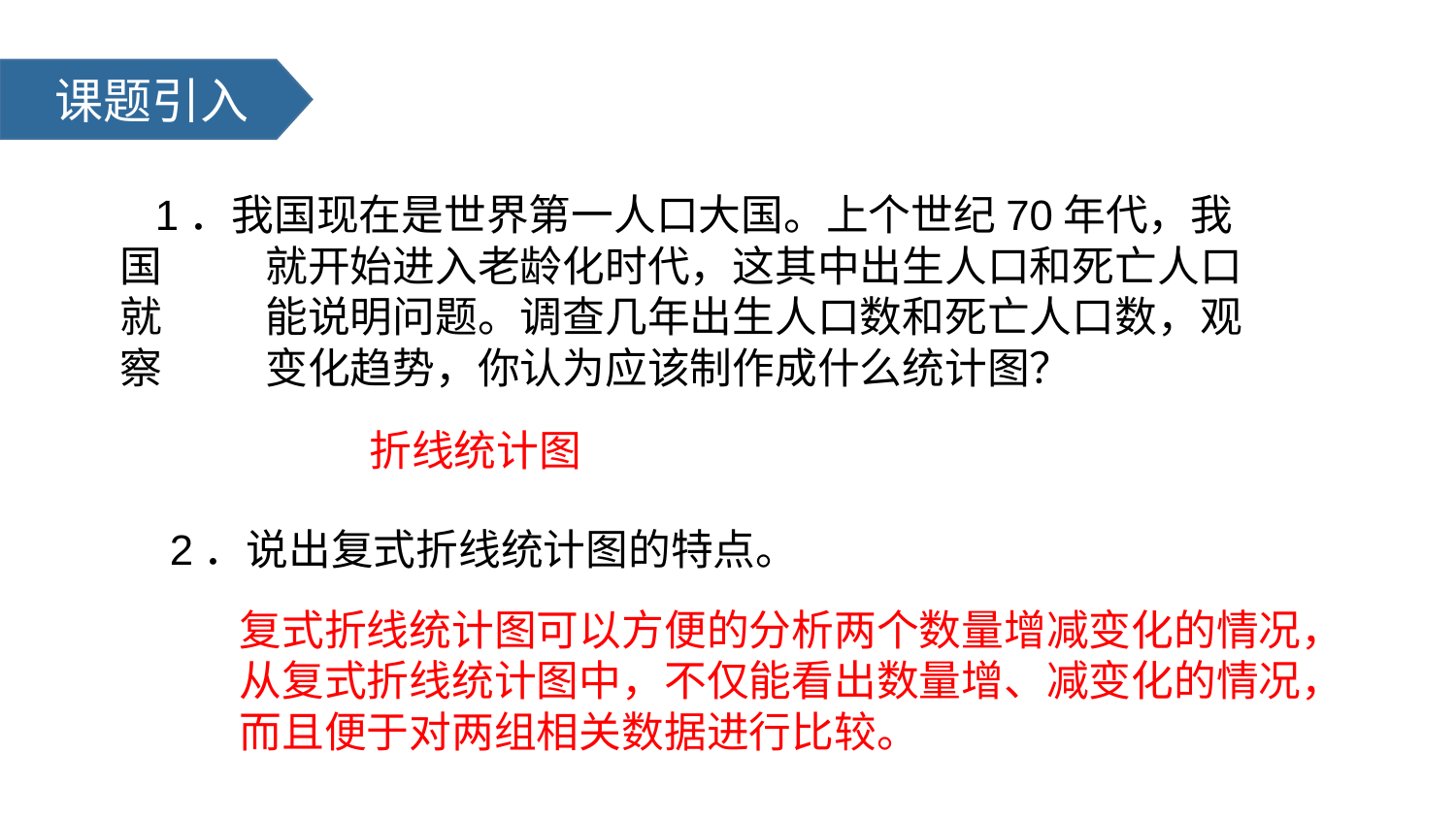

课题引入
   1．我国现在是世界第一人口大国。上个世纪70年代，我国	就开始进入老龄化时代，这其中出生人口和死亡人口就	能说明问题。调查几年出生人口数和死亡人口数，观察	变化趋势，你认为应该制作成什么统计图？

折线统计图
2．说出复式折线统计图的特点。

复式折线统计图可以方便的分析两个数量增减变化的情况，
从复式折线统计图中，不仅能看出数量增、减变化的情况，
而且便于对两组相关数据进行比较。